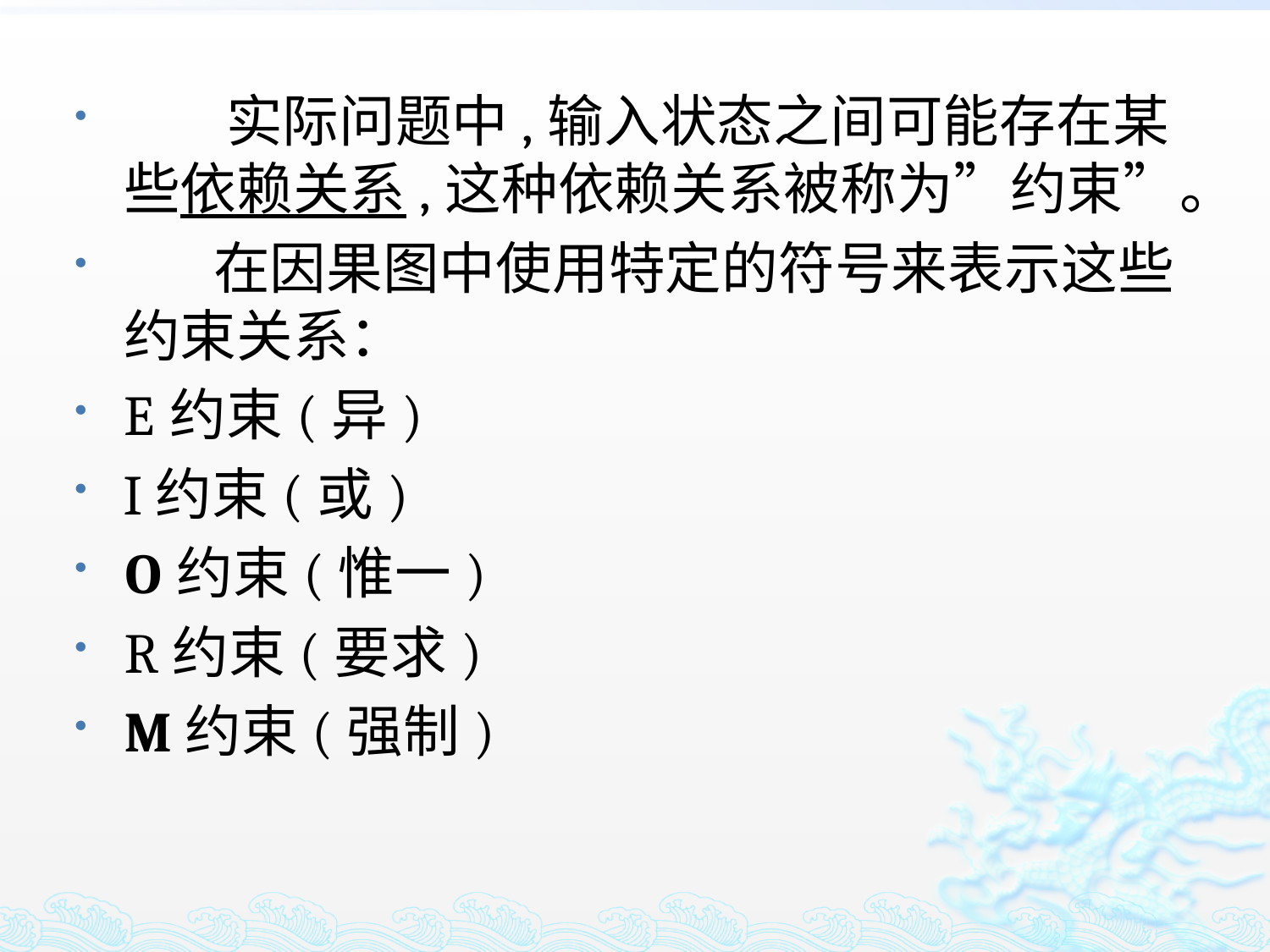

实际问题中,输入状态之间可能存在某些依赖关系,这种依赖关系被称为”约束”。
      在因果图中使用特定的符号来表示这些约束关系：
E约束(异)
I约束(或)
O约束(惟一)
R约束(要求)
M约束(强制)